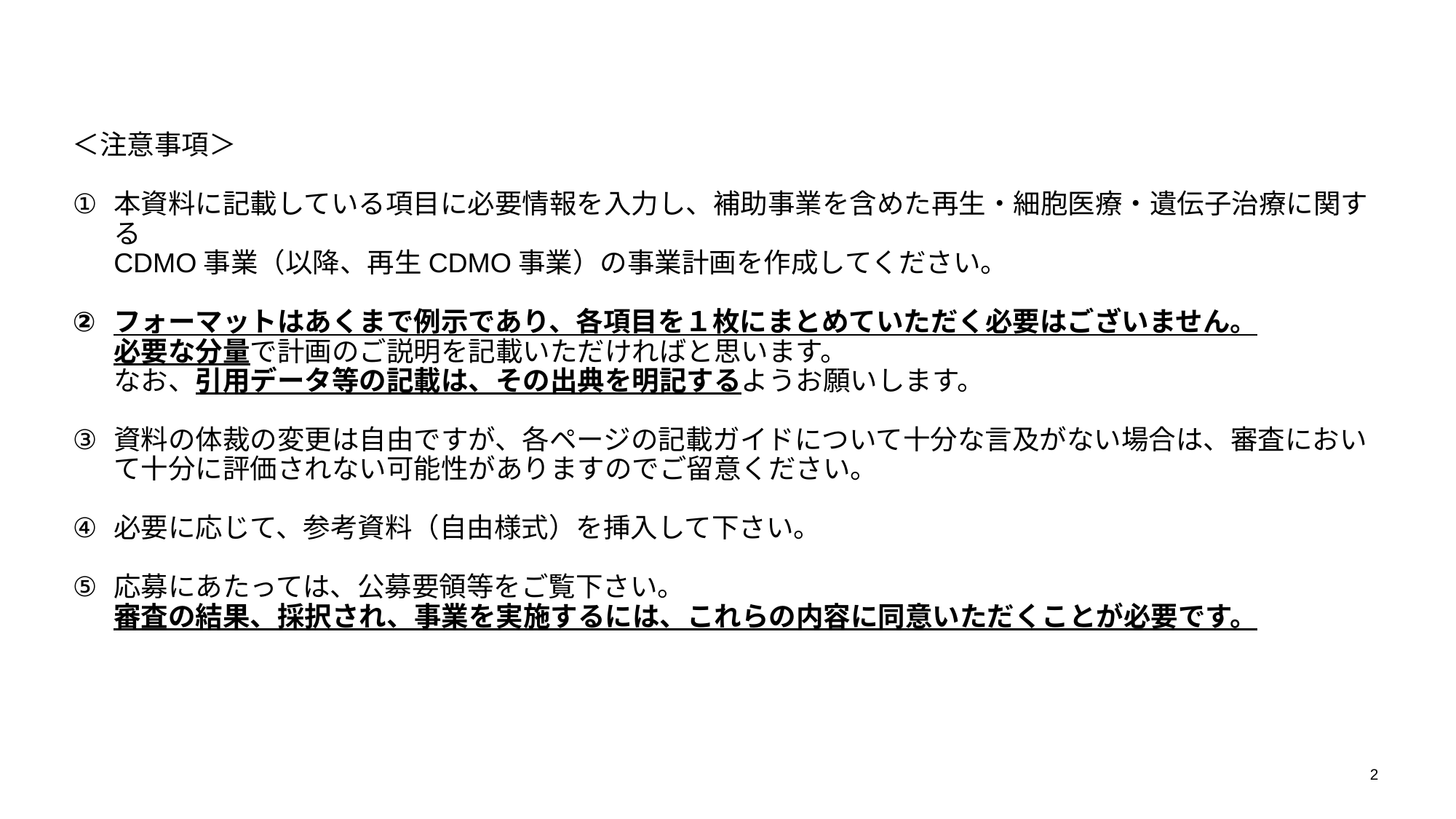

＜注意事項＞

本資料に記載している項目に必要情報を入力し、補助事業を含めた再生・細胞医療・遺伝子治療に関する
CDMO事業（以降、再生CDMO事業）の事業計画を作成してください。

フォーマットはあくまで例示であり、各項目を１枚にまとめていただく必要はございません。
必要な分量で計画のご説明を記載いただければと思います。
なお、引用データ等の記載は、その出典を明記するようお願いします。

資料の体裁の変更は自由ですが、各ページの記載ガイドについて十分な言及がない場合は、審査において十分に評価されない可能性がありますのでご留意ください。

必要に応じて、参考資料（自由様式）を挿入して下さい。

応募にあたっては、公募要領等をご覧下さい。
審査の結果、採択され、事業を実施するには、これらの内容に同意いただくことが必要です。